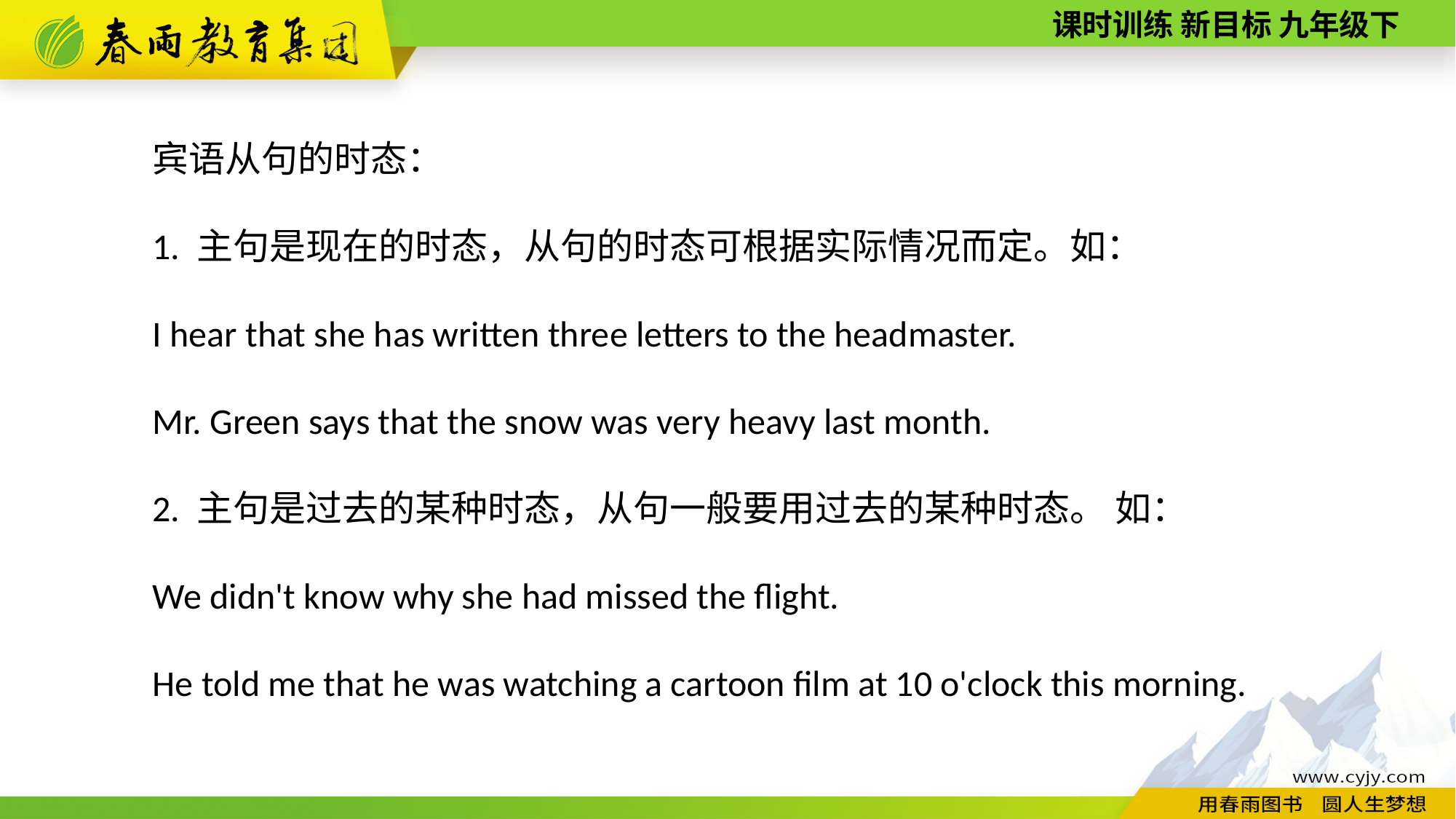

宾语从句的时态：
1. 主句是现在的时态，从句的时态可根据实际情况而定。如：
I hear that she has written three letters to the headmaster.
Mr. Green says that the snow was very heavy last month.
2. 主句是过去的某种时态，从句一般要用过去的某种时态。 如：
We didn't know why she had missed the flight.
He told me that he was watching a cartoon film at 10 o'clock this morning.